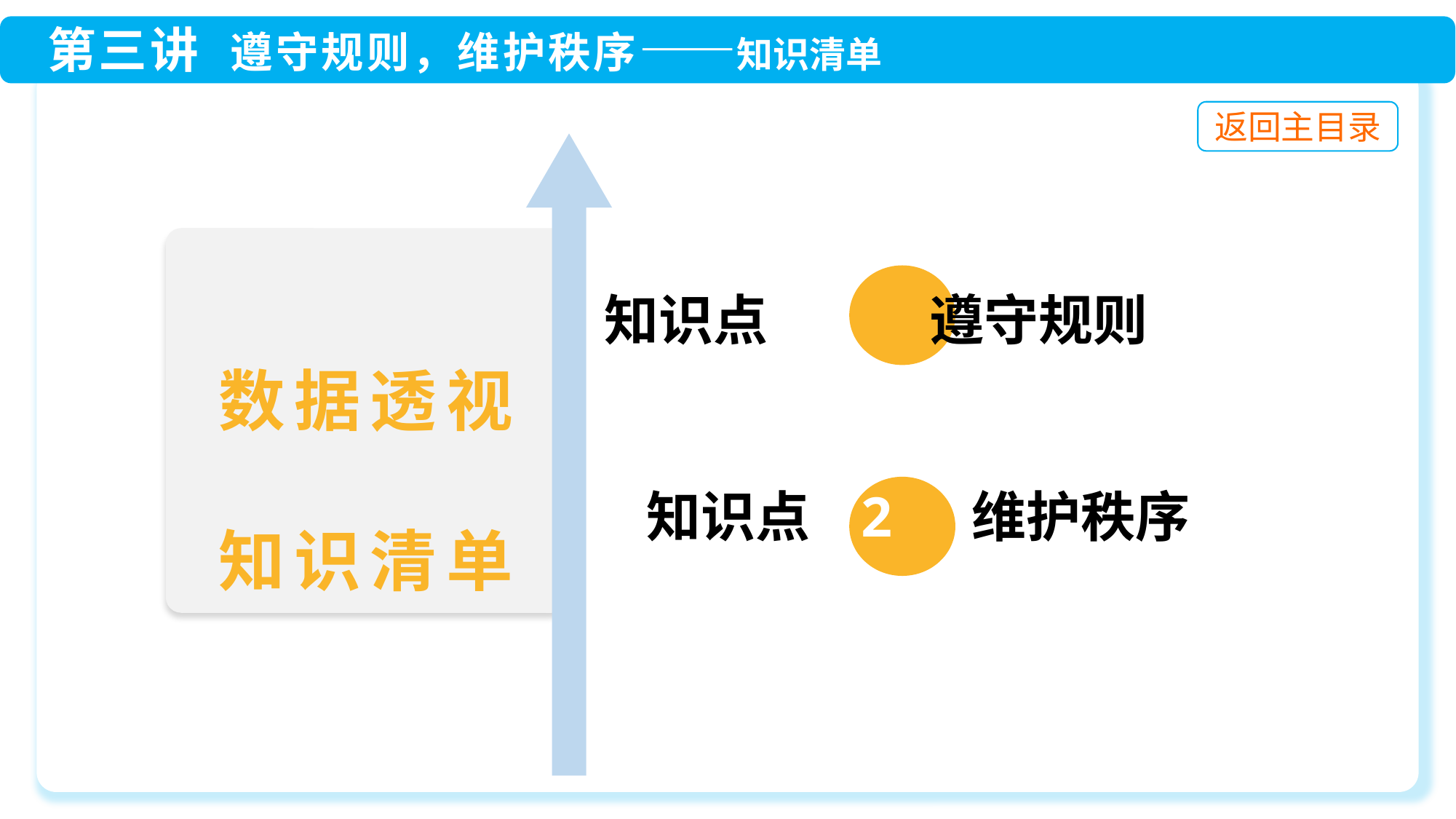

知识点   1  遵守规则
知识点   2  维护秩序

数据透视
知识清单